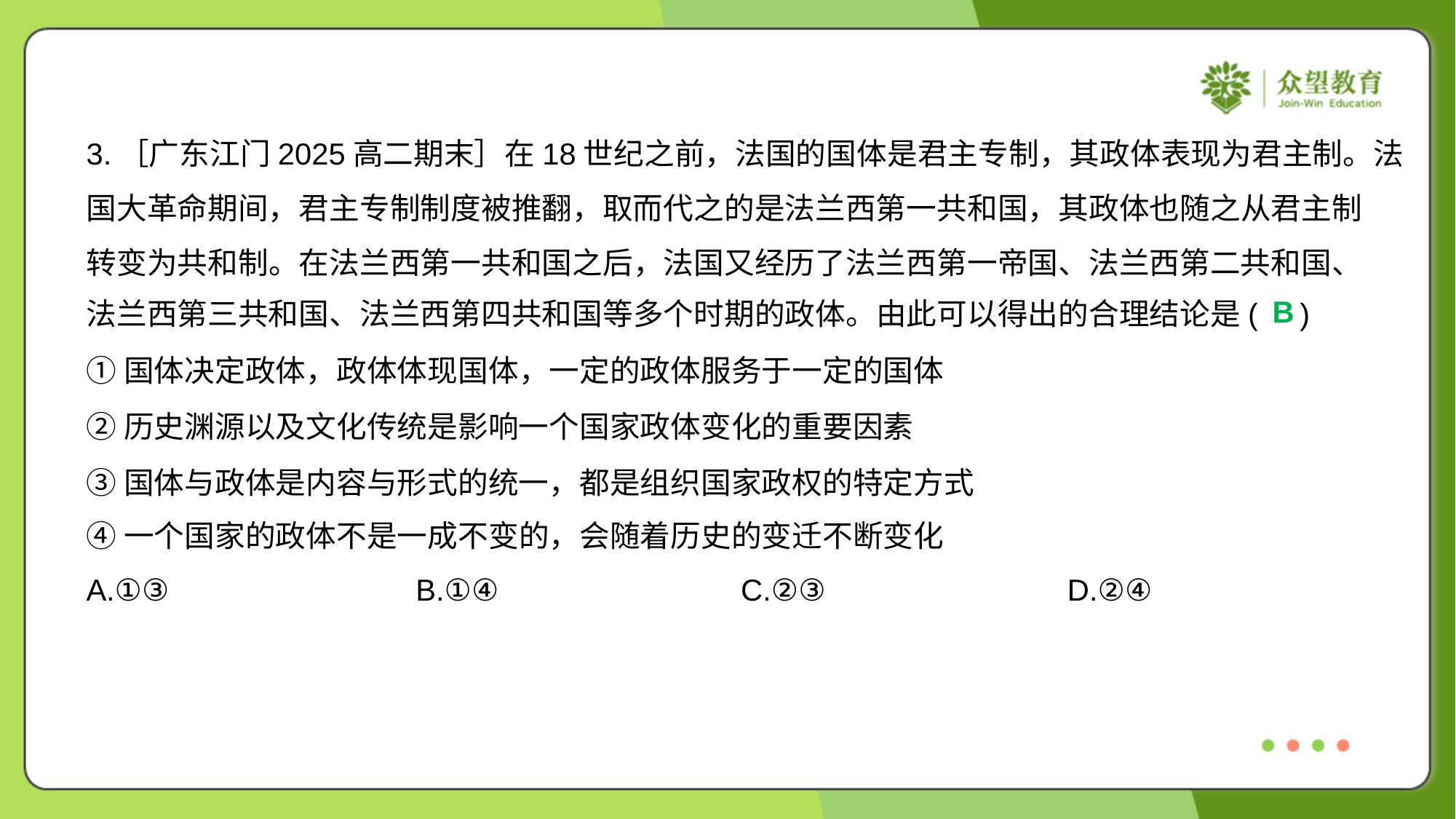

3.［广东江门2025高二期末］在18世纪之前，法国的国体是君主专制，其政体表现为君主制。法
国大革命期间，君主专制制度被推翻，取而代之的是法兰西第一共和国，其政体也随之从君主制
转变为共和制。在法兰西第一共和国之后，法国又经历了法兰西第一帝国、法兰西第二共和国、
法兰西第三共和国、法兰西第四共和国等多个时期的政体。由此可以得出的合理结论是(     )
B
①国体决定政体，政体体现国体，一定的政体服务于一定的国体
②历史渊源以及文化传统是影响一个国家政体变化的重要因素
③国体与政体是内容与形式的统一，都是组织国家政权的特定方式
④一个国家的政体不是一成不变的，会随着历史的变迁不断变化
A.①③	B.①④	C.②③	D.②④